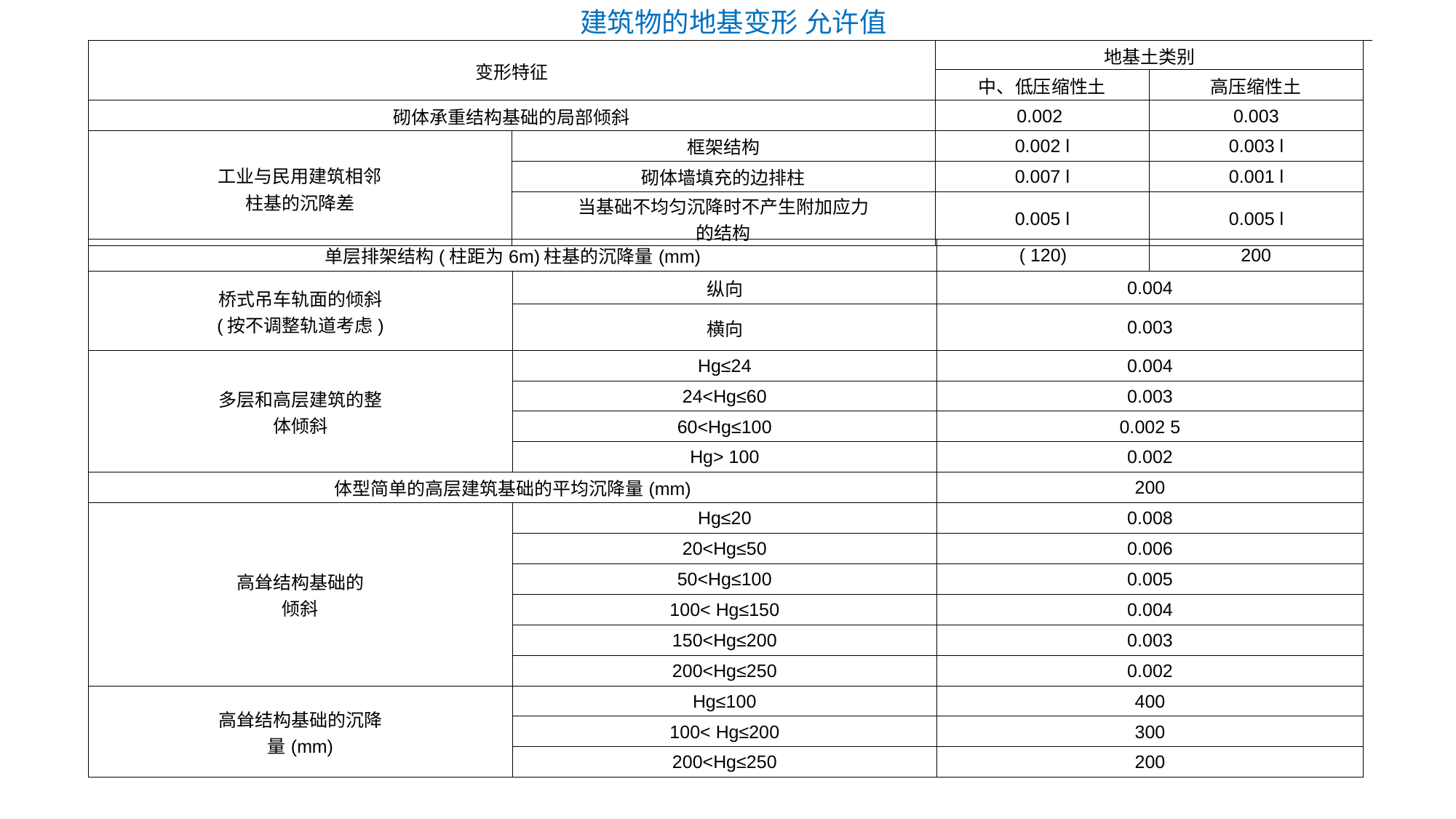

| 建筑物的地基变形 允许值 |  |  |  |  |
| --- | --- | --- | --- | --- |
| 变形特征 |  | 地基土类别 |  |  |
|  |  | 中、低压缩性土 | 高压缩性土 |  |
| 砌体承重结构基础的局部倾斜 |  | 0.002 | 0.003 |  |
| 工业与民用建筑相邻 柱基的沉降差 | 框架结构 | 0.002 l | 0.003 l |  |
|  | 砌体墙填充的边排柱 | 0.007 l | 0.001 l |  |
|  | 当基础不均匀沉降时不产生附加应力 的结构 | 0.005 l | 0.005 l |  |
| 单层排架结构(柱距为6m)柱基的沉降量(mm) |  | ( 120) | 200 |
| --- | --- | --- | --- |
| 桥式吊车轨面的倾斜 (按不调整轨道考虑) | 纵向 | 0.004 |  |
|  | 横向 | 0.003 |  |
| 多层和高层建筑的整 体倾斜 | Hg≤24 | 0.004 |  |
|  | 24<Hg≤60 | 0.003 |  |
|  | 60<Hg≤100 | 0.002 5 |  |
|  | Hg> 100 | 0.002 |  |
| 体型简单的高层建筑基础的平均沉降量(mm) |  | 200 |  |
| 高耸结构基础的 倾斜 | Hg≤20 | 0.008 |  |
|  | 20<Hg≤50 | 0.006 |  |
|  | 50<Hg≤100 | 0.005 |  |
|  | 100< Hg≤150 | 0.004 |  |
|  | 150<Hg≤200 | 0.003 |  |
|  | 200<Hg≤250 | 0.002 |  |
| 高耸结构基础的沉降 量(mm) | Hg≤100 | 400 |  |
|  | 100< Hg≤200 | 300 |  |
|  | 200<Hg≤250 | 200 |  |